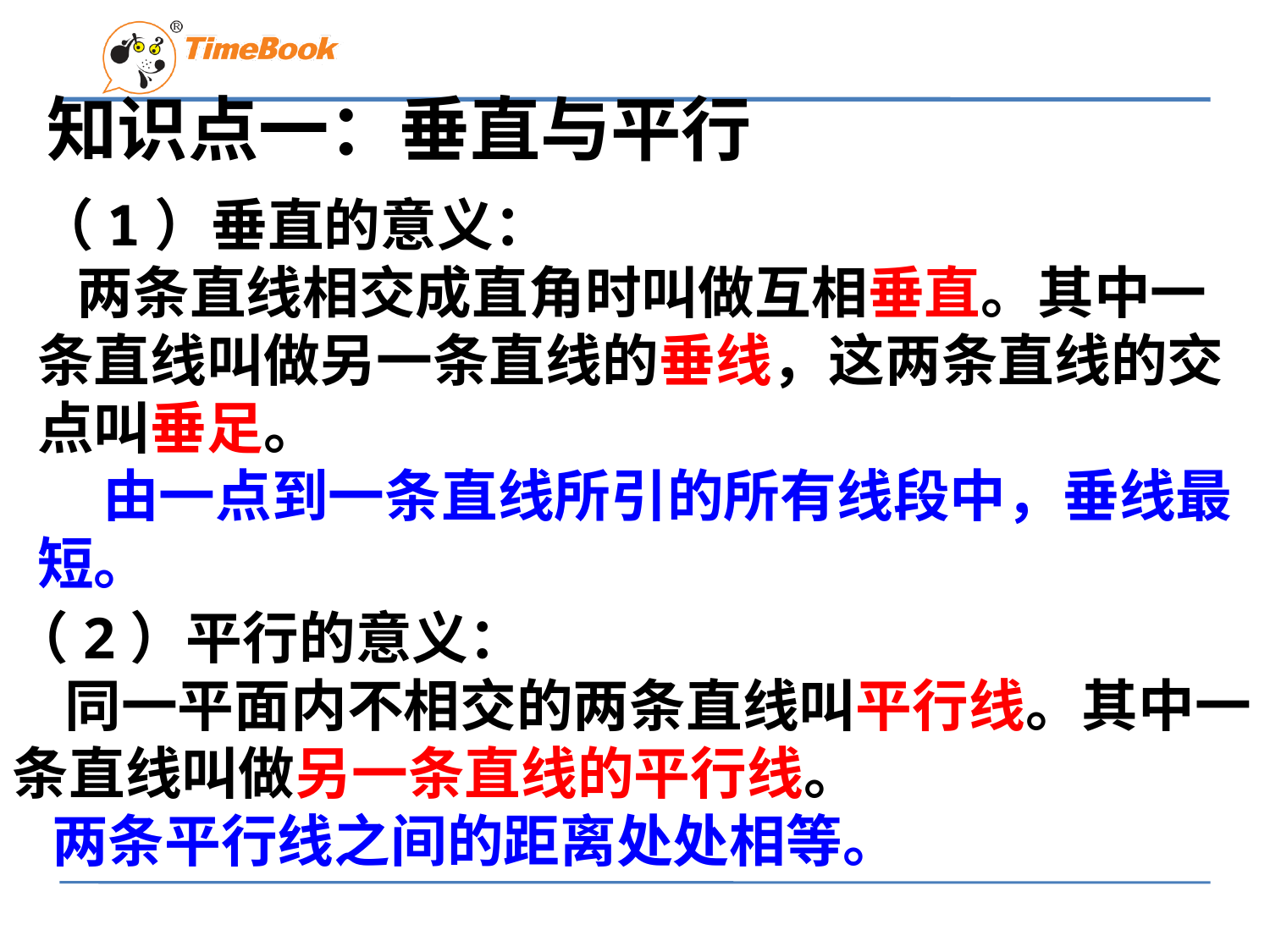

知识点一：垂直与平行
（1）垂直的意义：
  两条直线相交成直角时叫做互相垂直。其中一条直线叫做另一条直线的垂线，这两条直线的交点叫垂足。
    由一点到一条直线所引的所有线段中，垂线最短。
（2）平行的意义：
   同一平面内不相交的两条直线叫平行线。其中一条直线叫做另一条直线的平行线。
  两条平行线之间的距离处处相等。